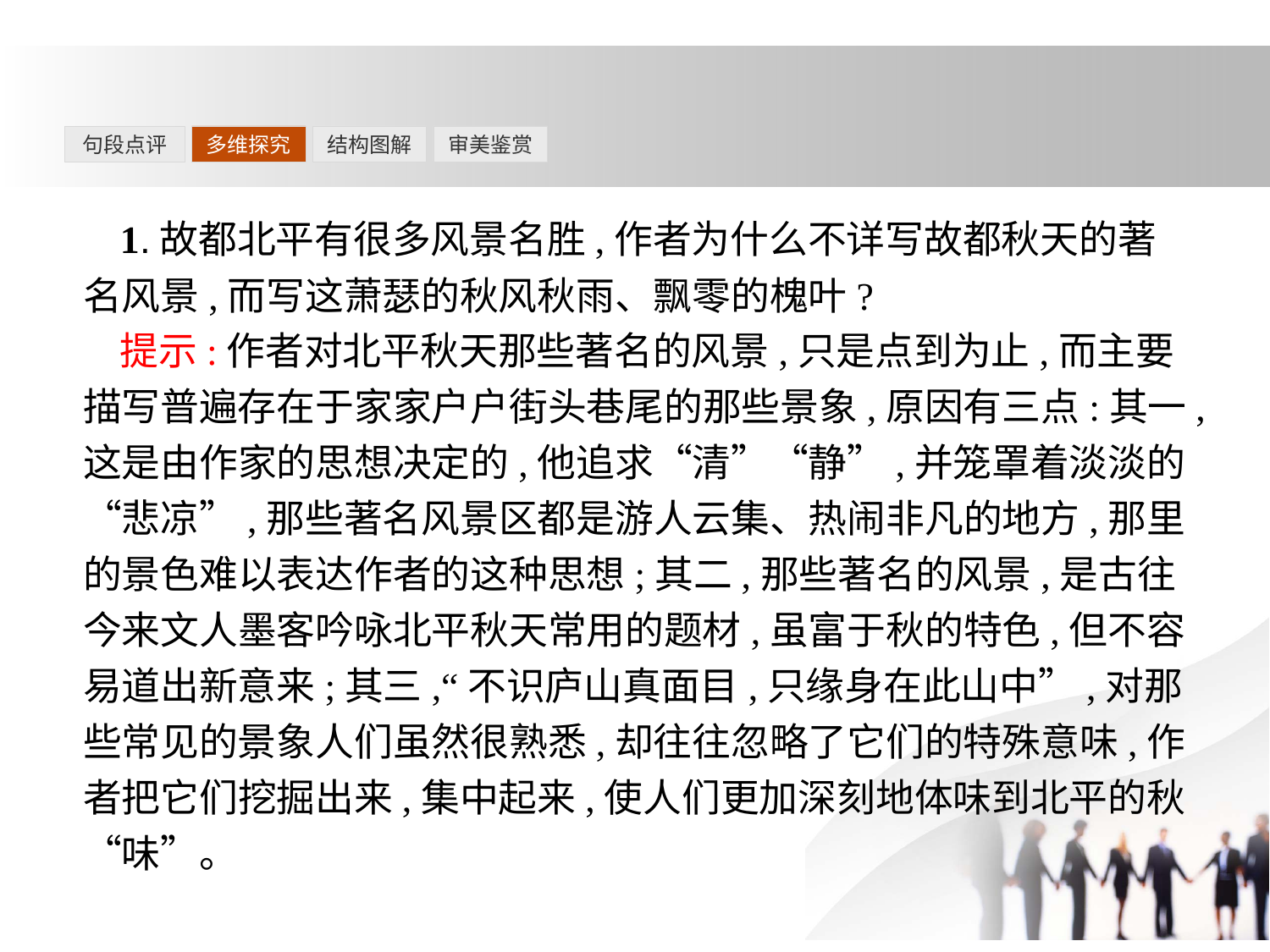

句段点评
多维探究
结构图解
审美鉴赏
1.故都北平有很多风景名胜,作者为什么不详写故都秋天的著名风景,而写这萧瑟的秋风秋雨、飘零的槐叶?
提示:作者对北平秋天那些著名的风景,只是点到为止,而主要描写普遍存在于家家户户街头巷尾的那些景象,原因有三点:其一,这是由作家的思想决定的,他追求“清”“静”,并笼罩着淡淡的“悲凉”,那些著名风景区都是游人云集、热闹非凡的地方,那里的景色难以表达作者的这种思想;其二,那些著名的风景,是古往今来文人墨客吟咏北平秋天常用的题材,虽富于秋的特色,但不容易道出新意来;其三,“不识庐山真面目,只缘身在此山中”,对那些常见的景象人们虽然很熟悉,却往往忽略了它们的特殊意味,作者把它们挖掘出来,集中起来,使人们更加深刻地体味到北平的秋“味”。